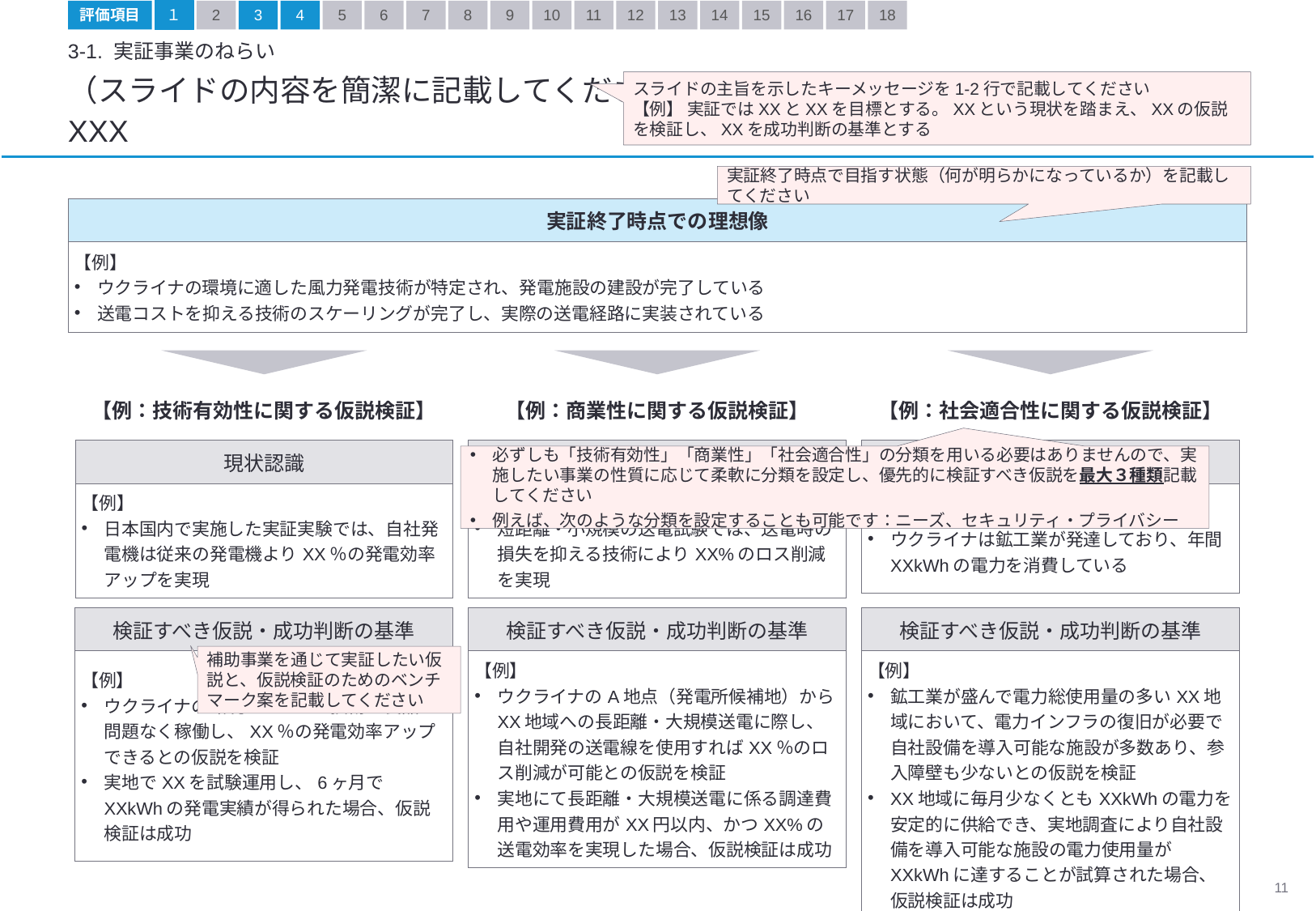

評価項目
１
2
3
4
5
6
7
8
9
10
11
12
13
14
15
16
17
18
3-1. 実証事業のねらい
（スライドの内容を簡潔に記載してください）
XXX
スライドの主旨を示したキーメッセージを1-2行で記載してください
【例】 実証ではXXとXXを目標とする。XXという現状を踏まえ、XXの仮説を検証し、XXを成功判断の基準とする
実証終了時点で目指す状態（何が明らかになっているか）を記載してください
| 実証終了時点での理想像 |
| --- |
| 【例】 ウクライナの環境に適した風力発電技術が特定され、発電施設の建設が完了している 送電コストを抑える技術のスケーリングが完了し、実際の送電経路に実装されている |

【例：技術有効性に関する仮説検証】
【例：商業性に関する仮説検証】
【例：社会適合性に関する仮説検証】
| 現状認識 |
| --- |
| 【例】 日本国内で実施した実証実験では、自社発電機は従来の発電機よりXX％の発電効率アップを実現 |
| 現状認識 |
| --- |
| 【例】 短距離・小規模の送電試験では、送電時の損失を抑える技術によりXX%のロス削減を実現 |
| 現状認識 |
| --- |
| 【例】 ウクライナは鉱工業が発達しており、年間XXkWhの電力を消費している |
必ずしも「技術有効性」「商業性」「社会適合性」の分類を用いる必要はありませんので、実施したい事業の性質に応じて柔軟に分類を設定し、優先的に検証すべき仮説を最大３種類記載してください
例えば、次のような分類を設定することも可能です：ニーズ、セキュリティ・プライバシー
| 検証すべき仮説・成功判断の基準 |
| --- |
| 【例】 ウクライナの環境においても技術・製品が問題なく稼働し、XX％の発電効率アップできるとの仮説を検証 実地でXXを試験運用し、6ヶ月でXXkWhの発電実績が得られた場合、仮説検証は成功 |
| 検証すべき仮説・成功判断の基準 |
| --- |
| 【例】 ウクライナのA地点（発電所候補地）からXX地域への長距離・大規模送電に際し、自社開発の送電線を使用すればXX％のロス削減が可能との仮説を検証 実地にて長距離・大規模送電に係る調達費用や運用費用がXX円以内、かつXX%の送電効率を実現した場合、仮説検証は成功 |
| 検証すべき仮説・成功判断の基準 |
| --- |
| 【例】 鉱工業が盛んで電力総使用量の多いXX地域において、電力インフラの復旧が必要で自社設備を導入可能な施設が多数あり、参入障壁も少ないとの仮説を検証 XX地域に毎月少なくともXXkWhの電力を安定的に供給でき、実地調査により自社設備を導入可能な施設の電力使用量がXXkWhに達することが試算された場合、仮説検証は成功 |
補助事業を通じて実証したい仮説と、仮説検証のためのベンチマーク案を記載してください